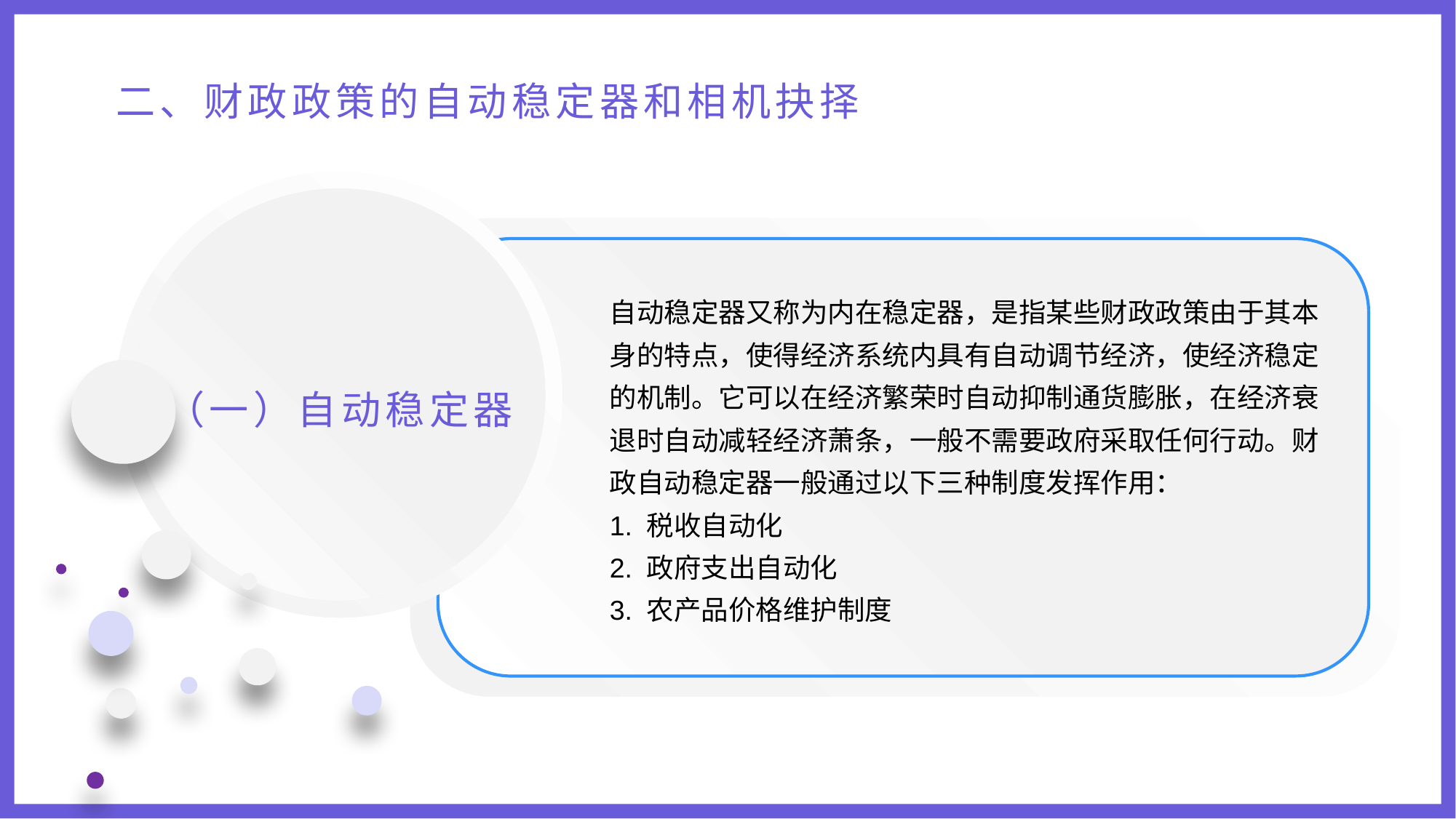

二、财政政策的自动稳定器和相机抉择

自动稳定器又称为内在稳定器，是指某些财政政策由于其本身的特点，使得经济系统内具有自动调节经济，使经济稳定的机制。它可以在经济繁荣时自动抑制通货膨胀，在经济衰退时自动减轻经济萧条，一般不需要政府采取任何行动。财政自动稳定器一般通过以下三种制度发挥作用：
1. 税收自动化
2. 政府支出自动化
3. 农产品价格维护制度

（一）自动稳定器